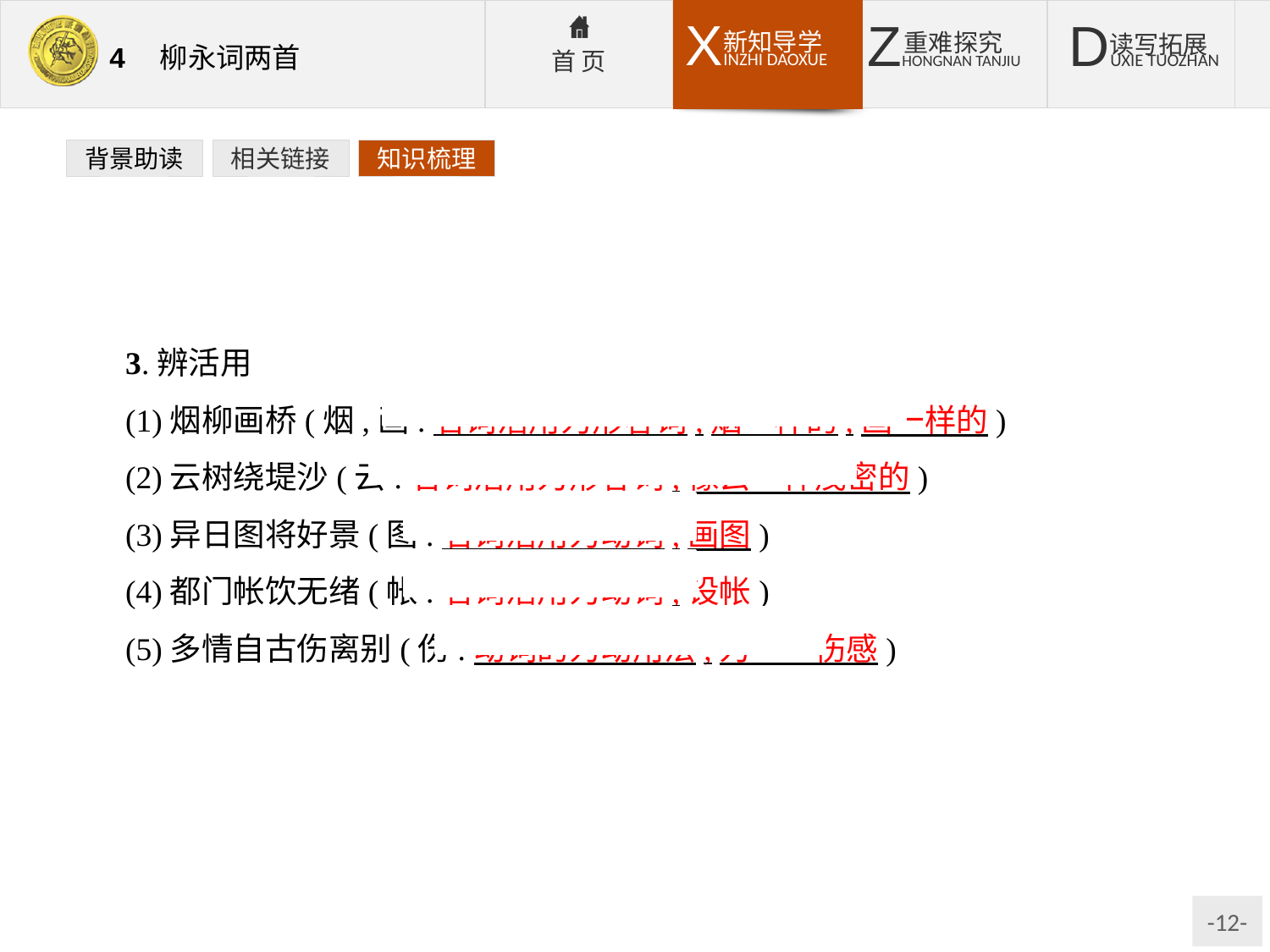

背景助读
相关链接
知识梳理
3.辨活用
(1)烟柳画桥(烟,画:名词活用为形容词,烟一样的,画一样的)
(2)云树绕堤沙(云:名词活用为形容词,像云一样茂密的)
(3)异日图将好景(图:名词活用为动词,画图)
(4)都门帐饮无绪(帐:名词活用为动词,设帐)
(5)多情自古伤离别(伤:动词的为动用法,为……伤感)